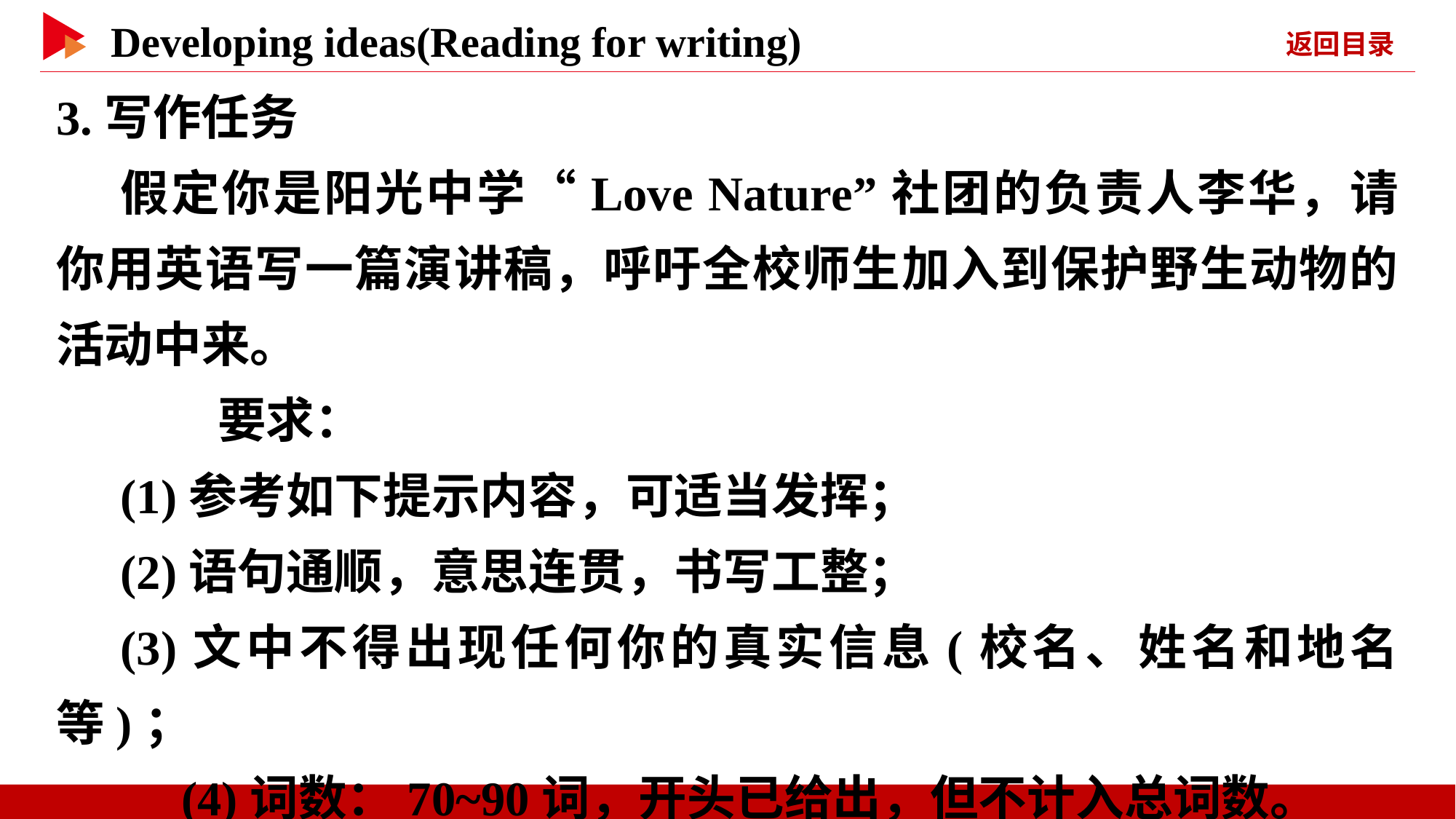

3.写作任务
假定你是阳光中学“Love Nature”社团的负责人李华，请你用英语写一篇演讲稿，呼吁全校师生加入到保护野生动物的活动中来。
　　要求：
(1)参考如下提示内容，可适当发挥；
(2)语句通顺，意思连贯，书写工整；
(3)文中不得出现任何你的真实信息(校名、姓名和地名等)；
     (4)词数：70~90词，开头已给出，但不计入总词数。